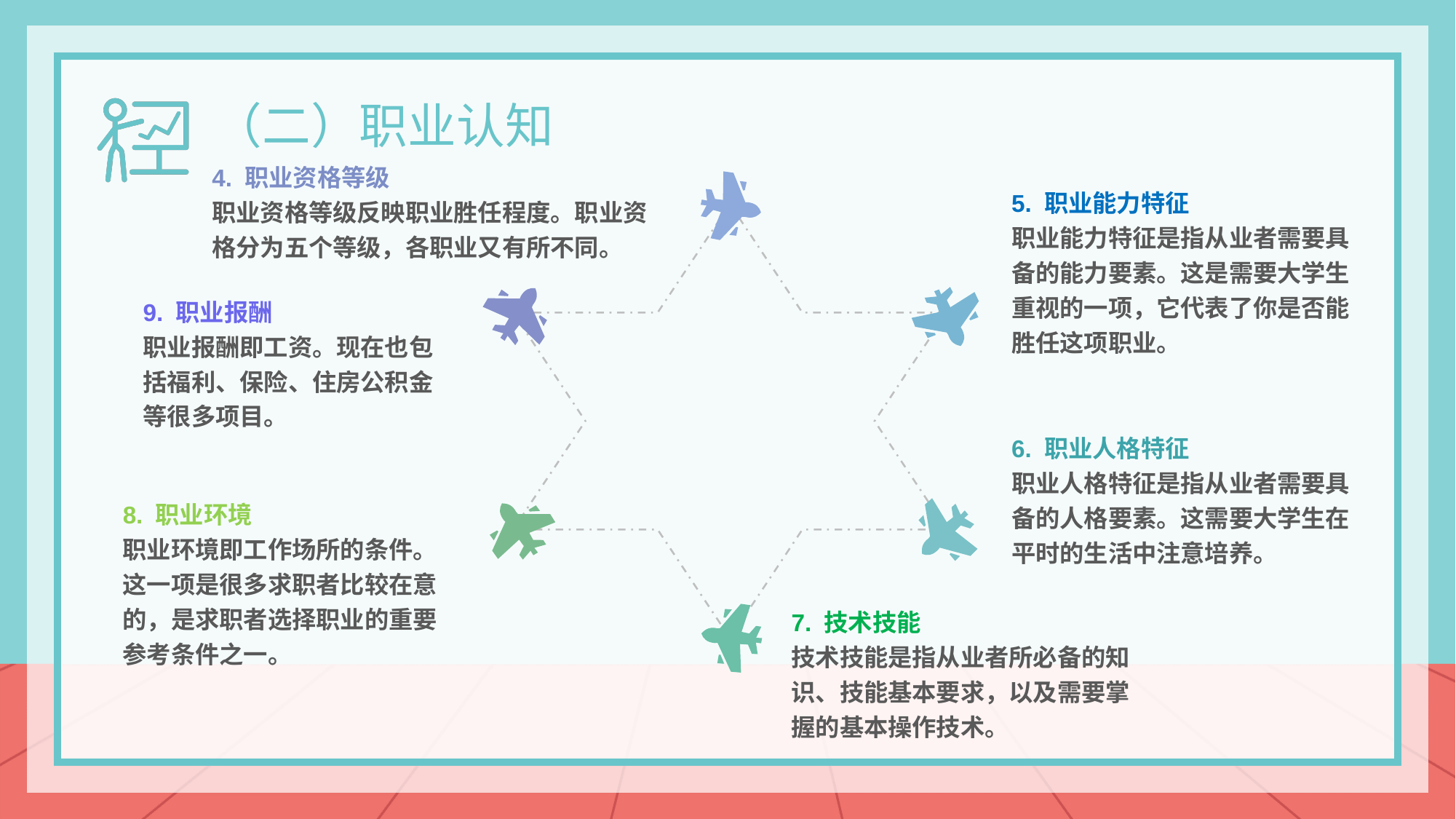

（二）职业认知
4. 职业资格等级
职业资格等级反映职业胜任程度。职业资格分为五个等级，各职业又有所不同。

5. 职业能力特征
职业能力特征是指从业者需要具备的能力要素。这是需要大学生重视的一项，它代表了你是否能胜任这项职业。

9. 职业报酬
职业报酬即工资。现在也包括福利、保险、住房公积金等很多项目。

6. 职业人格特征
职业人格特征是指从业者需要具备的人格要素。这需要大学生在平时的生活中注意培养。
8. 职业环境
职业环境即工作场所的条件。这一项是很多求职者比较在意的，是求职者选择职业的重要参考条件之一。

7. 技术技能
技术技能是指从业者所必备的知识、技能基本要求，以及需要掌握的基本操作技术。